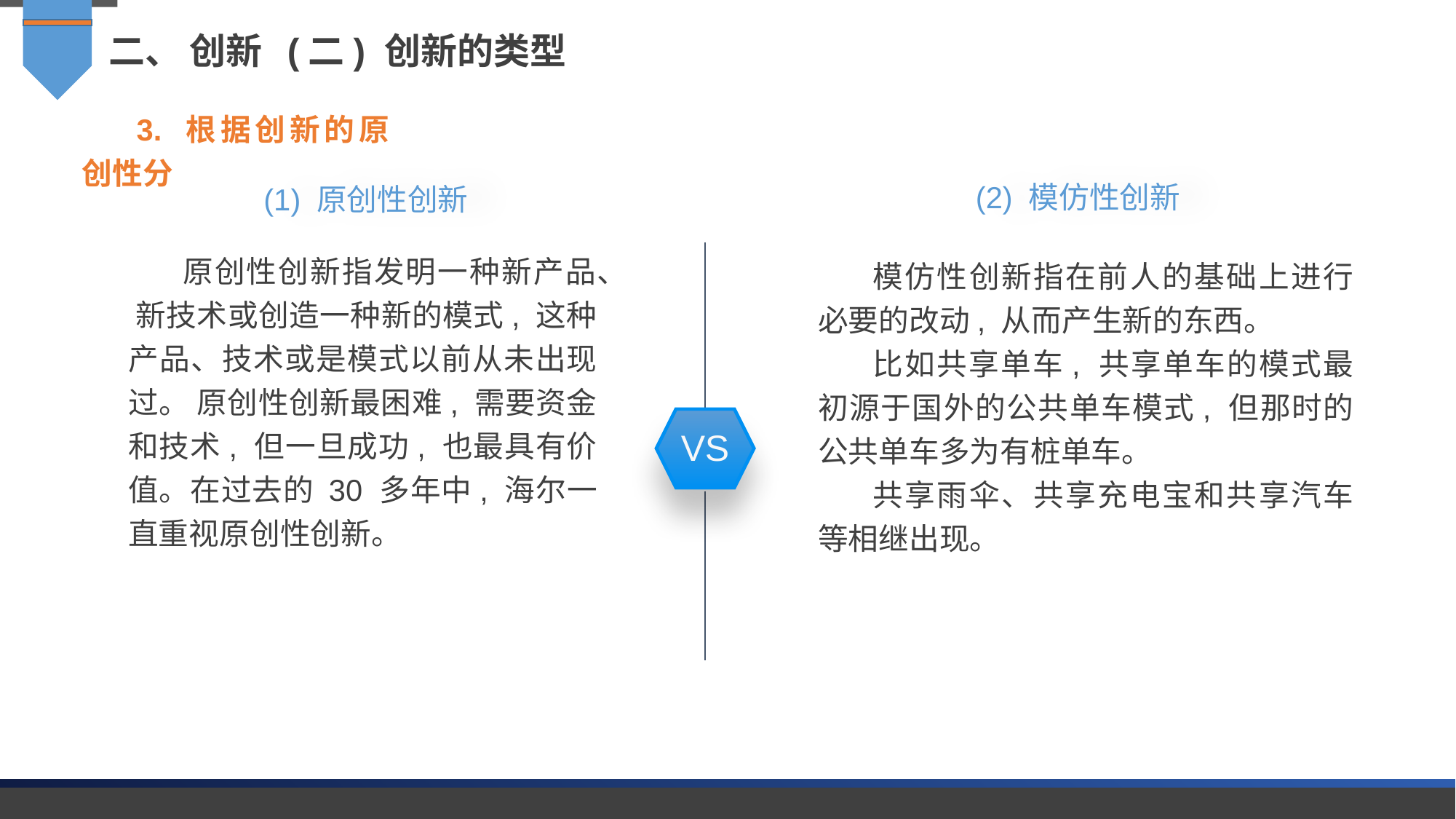

二、 创新  (二) 创新的类型
3. 根据创新的原创性分
(2) 模仿性创新
(1) 原创性创新
原创性创新指发明一种新产品、 新技术或创造一种新的模式, 这种产品、技术或是模式以前从未出现过。 原创性创新最困难, 需要资金和技术, 但一旦成功, 也最具有价值。在过去的 30 多年中, 海尔一直重视原创性创新。
模仿性创新指在前人的基础上进行必要的改动, 从而产生新的东西。
比如共享单车, 共享单车的模式最初源于国外的公共单车模式, 但那时的公共单车多为有桩单车。
共享雨伞、共享充电宝和共享汽车等相继出现。

VS